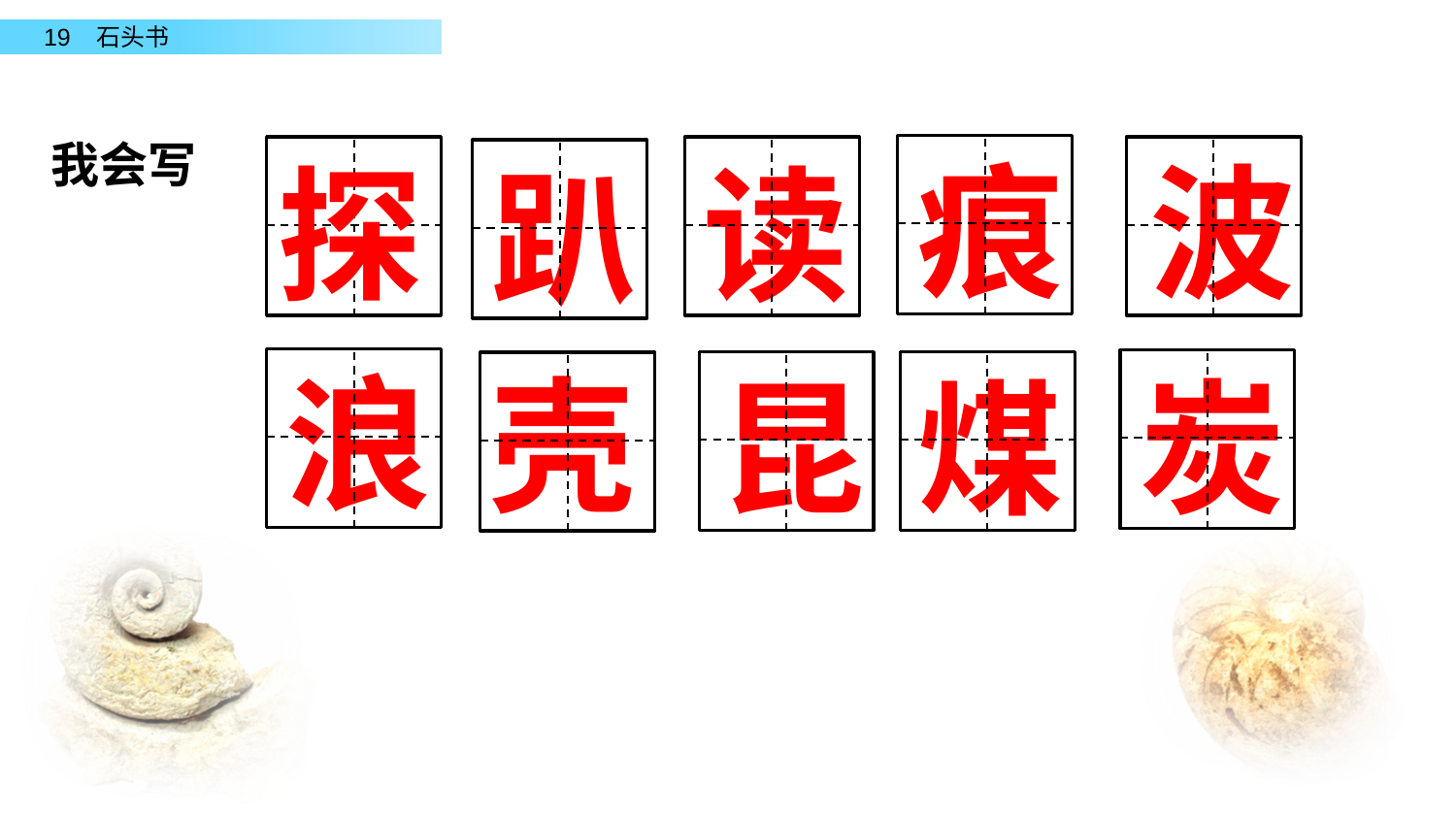

我会写

痕

波
探
读

趴
浪

壳

炭
昆

煤